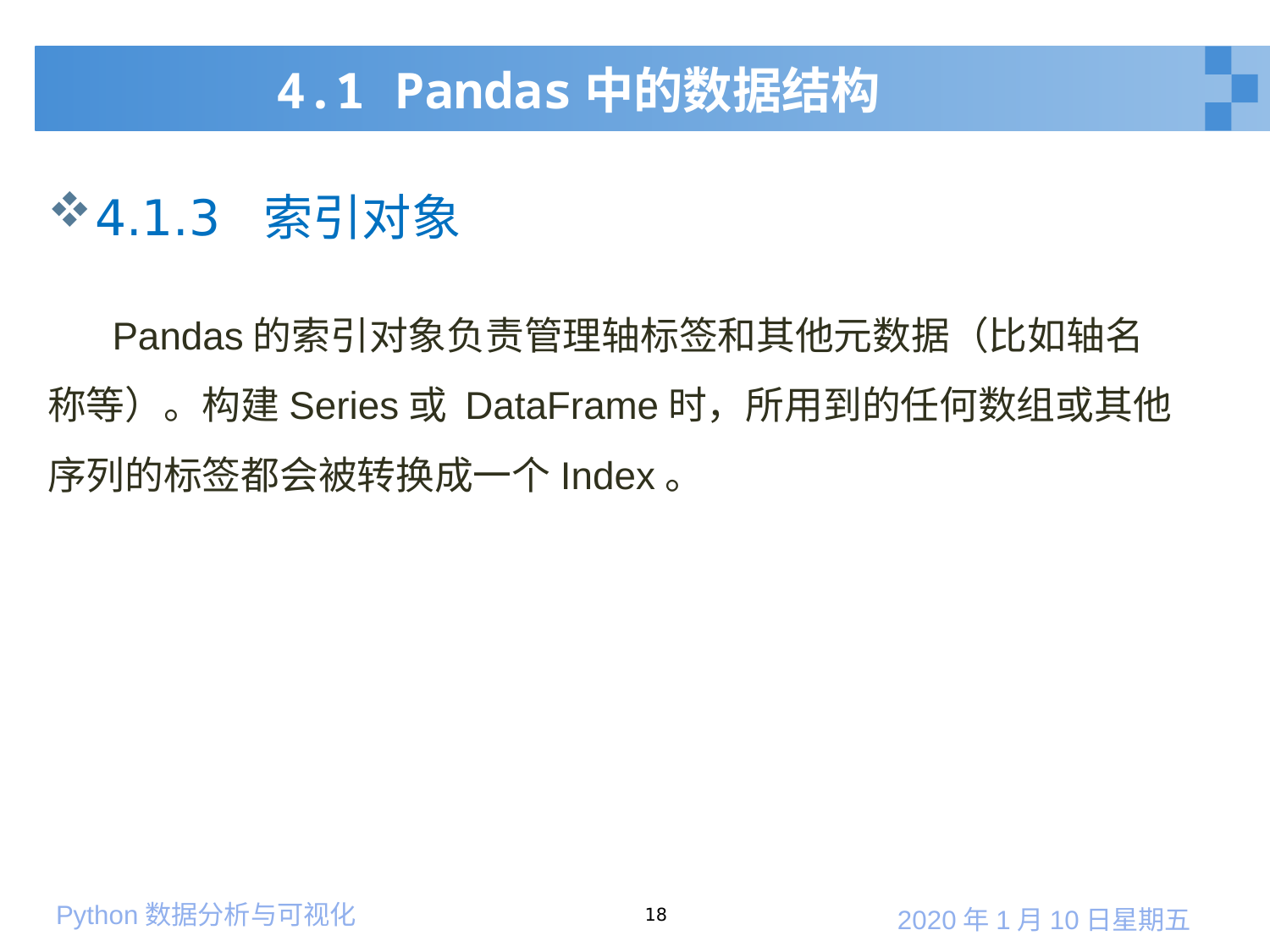

# 4.1 Pandas中的数据结构
4.1.3  索引对象
      Pandas的索引对象负责管理轴标签和其他元数据（比如轴名称等）。构建Series或 DataFrame时，所用到的任何数组或其他序列的标签都会被转换成一个Index。
18
2020年1月10日星期五